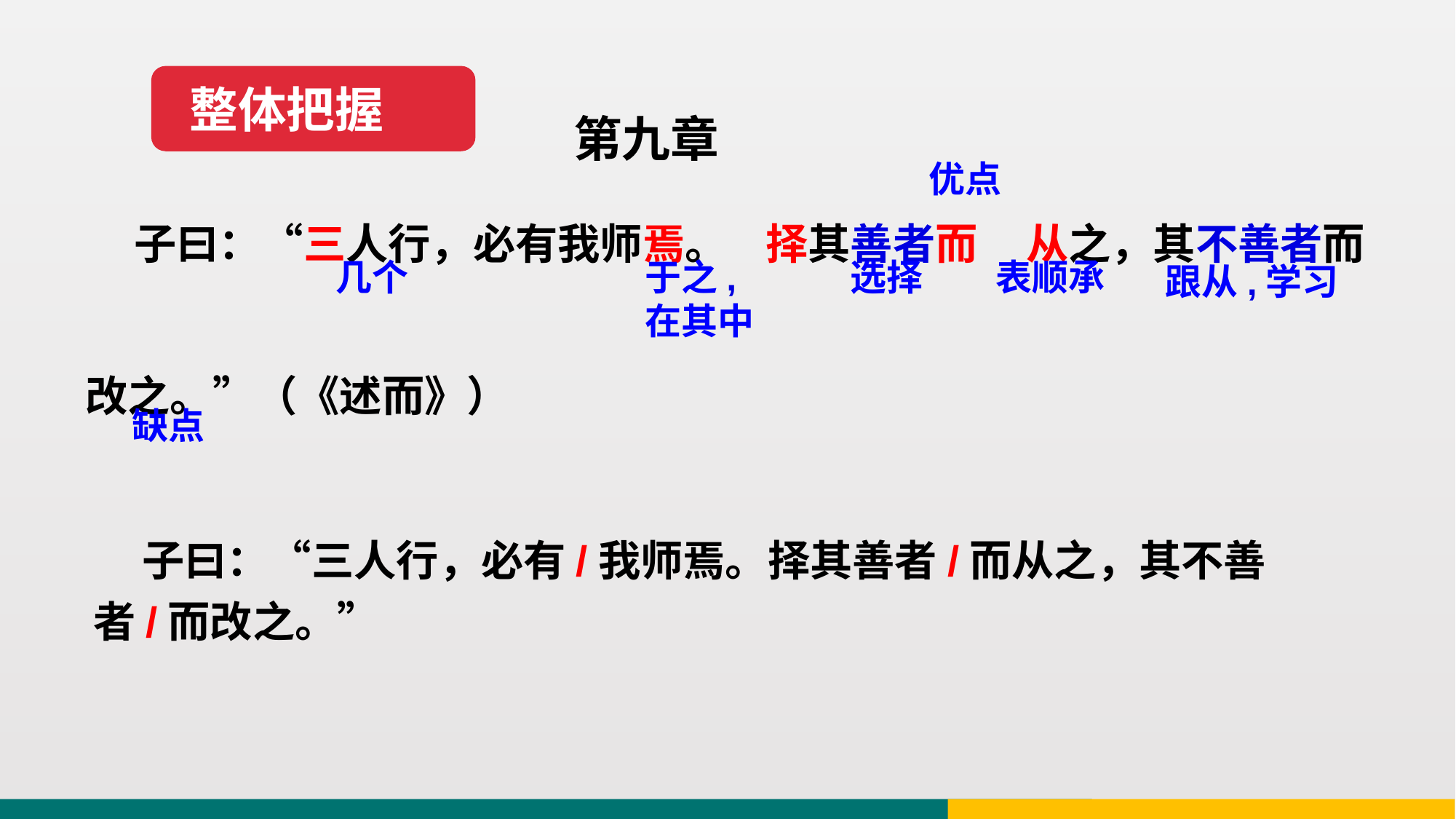

整体把握
第九章
    子曰：“三人行，必有我师焉。    择其善者而     从之，其不善者而改之。”（《述而》）
优点
选择
于之,
在其中
表顺承
几个
跟从,学习
缺点
    子曰：“三人行，必有/我师焉。择其善者/而从之，其不善者/而改之。”